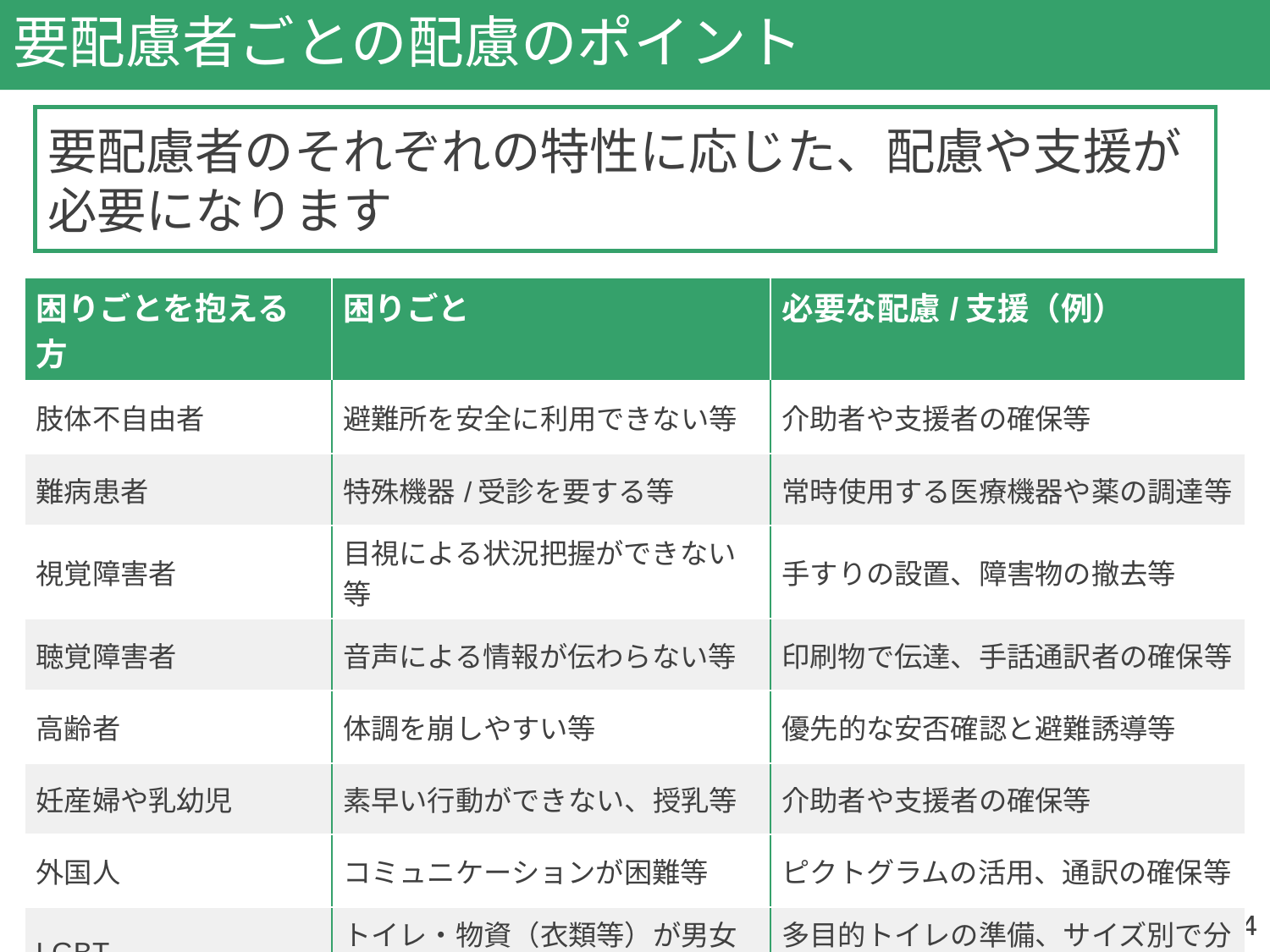

# 要配慮者ごとの配慮のポイント
要配慮者のそれぞれの特性に応じた、配慮や支援が
必要になります
| 困りごとを抱える方​ | 困りごと​ | 必要な配慮/支援​（例） |
| --- | --- | --- |
| 肢体不自由者​ | 避難所を安全に利用できない等​ | 介助者や支援者の確保等​ |
| 難病患者​ | 特殊機器/受診を要する等​ | 常時使用する医療機器や薬の調達等​ |
| 視覚障害者​ | 目視による状況把握ができない等​ | 手すりの設置、障害物の撤去等​ |
| 聴覚障害者​ | 音声による情報が伝わらない等​ | 印刷物で伝達、手話通訳者の確保等​ |
| 高齢者​ | 体調を崩しやすい等​ | 優先的な安否確認と避難誘導等​ |
| 妊産婦や乳幼児​ | 素早い行動ができない、授乳等​ | 介助者や支援者の確保等​ |
| 外国人​ | コミュニケーションが困難等​ | ピクトグラムの活用、通訳の確保等​ |
| LGBT | トイレ・物資（衣類等）が男女別 | 多目的トイレの準備、サイズ別で分類 |
34
34